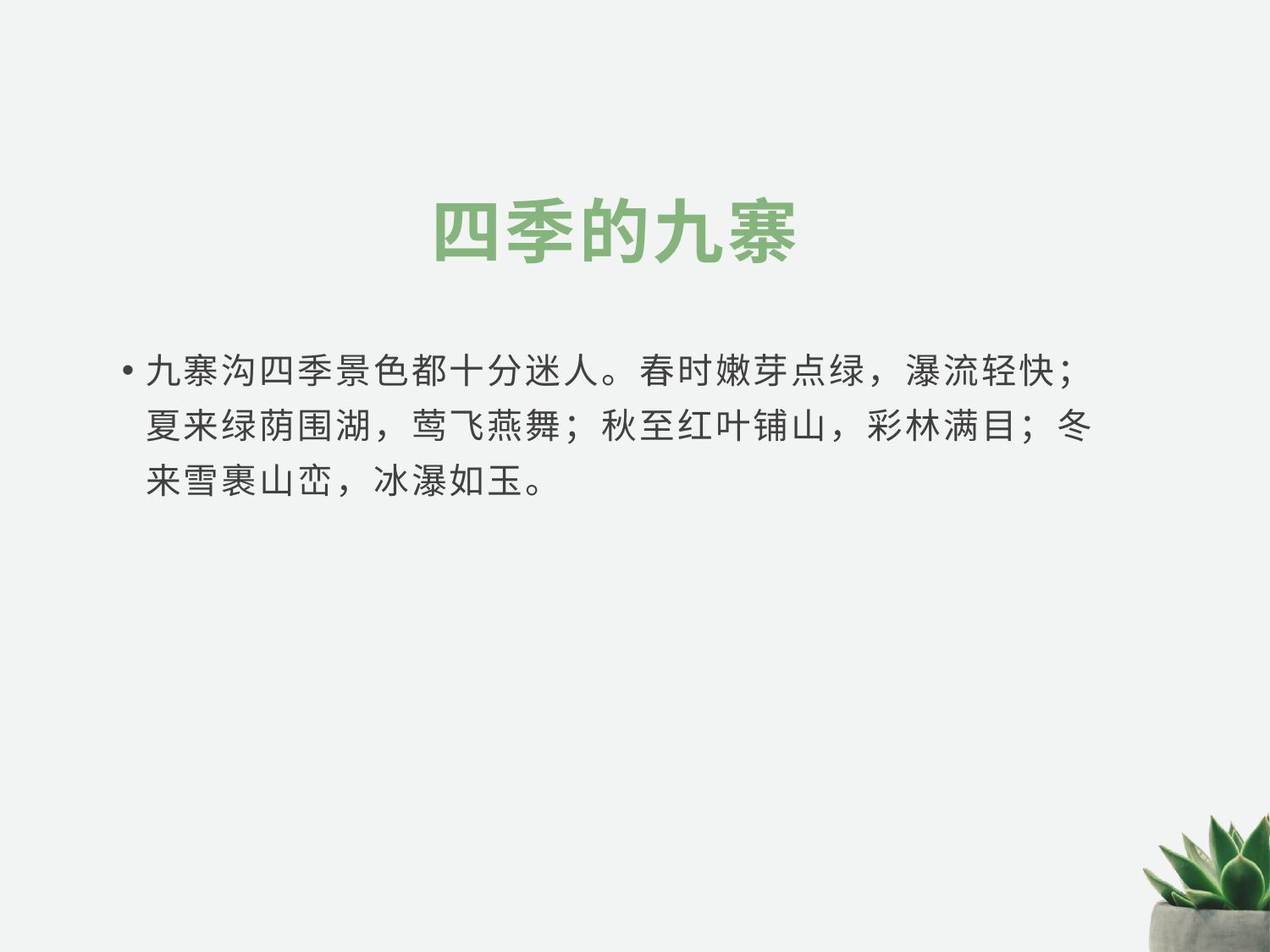

# 四季的九寨
九寨沟四季景色都十分迷人。春时嫩芽点绿，瀑流轻快；夏来绿荫围湖，莺飞燕舞；秋至红叶铺山，彩林满目；冬来雪裹山峦，冰瀑如玉。